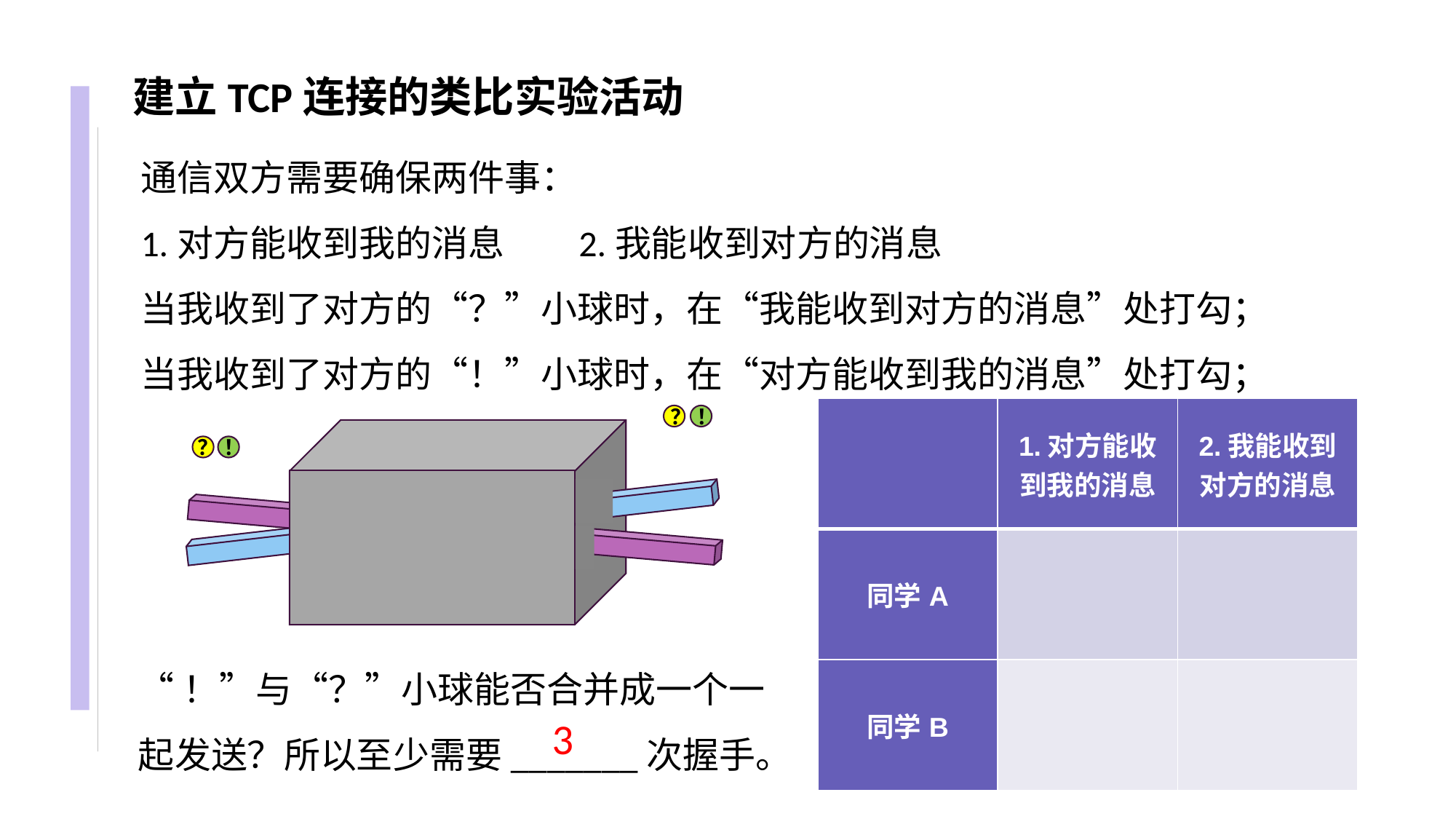

建立TCP连接的类比实验活动

通信双方需要确保两件事：
1.对方能收到我的消息        2.我能收到对方的消息
当我收到了对方的“？”小球时，在“我能收到对方的消息”处打勾；
当我收到了对方的“！”小球时，在“对方能收到我的消息”处打勾；
？ ！

？ ！

|  | 1.对方能收到我的消息 | 2.我能收到对方的消息 |
| --- | --- | --- |
| 同学A |  |  |
| 同学B |  |  |
“！”与“？”小球能否合并成一个一起发送？所以至少需要_______次握手。
3